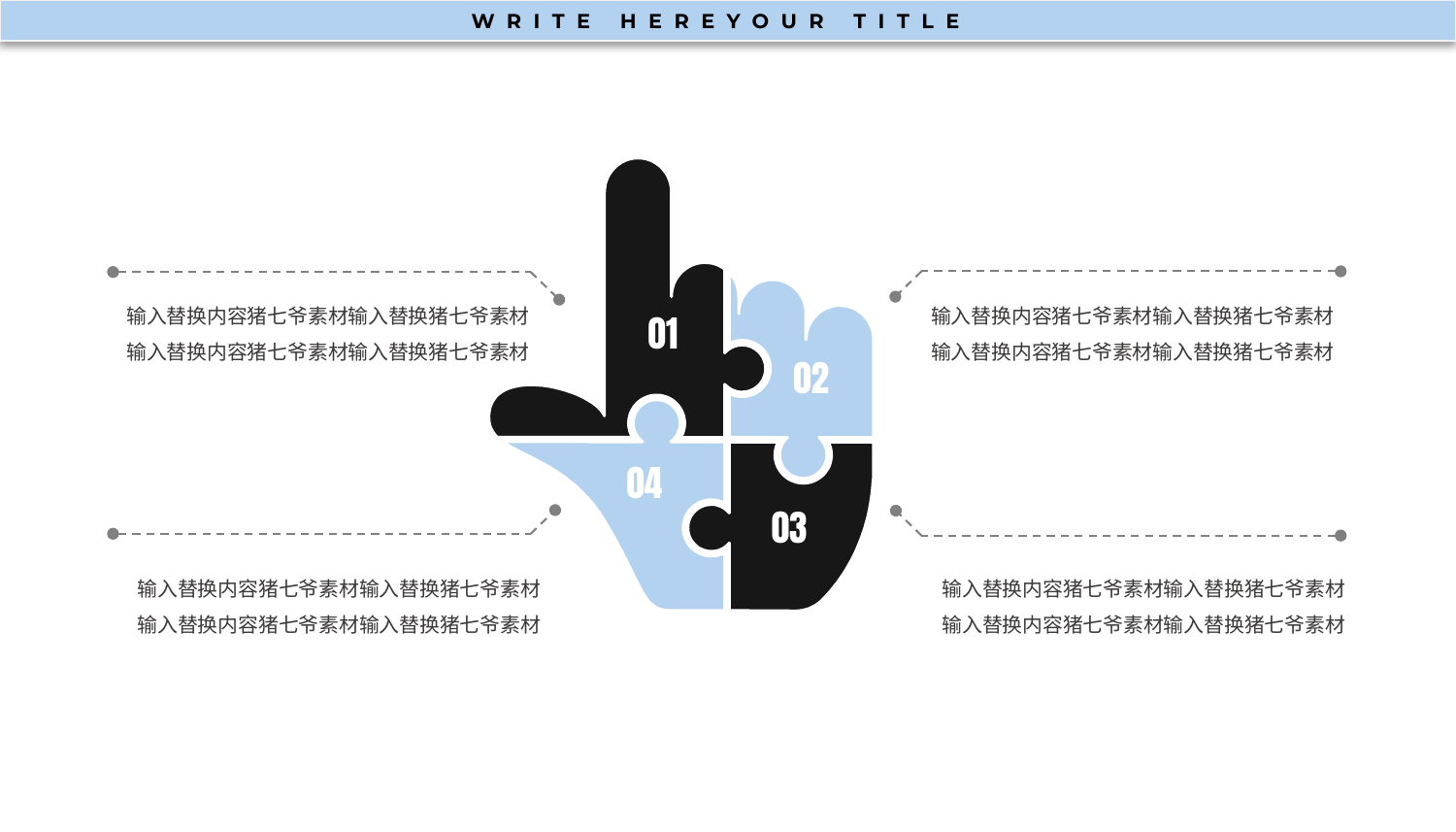

WRITE HEREYOUR TITLE

输入替换内容猪七爷素材输入替换猪七爷素材输入替换内容猪七爷素材输入替换猪七爷素材
输入替换内容猪七爷素材输入替换猪七爷素材输入替换内容猪七爷素材输入替换猪七爷素材
01
02

04
03
输入替换内容猪七爷素材输入替换猪七爷素材输入替换内容猪七爷素材输入替换猪七爷素材
输入替换内容猪七爷素材输入替换猪七爷素材输入替换内容猪七爷素材输入替换猪七爷素材